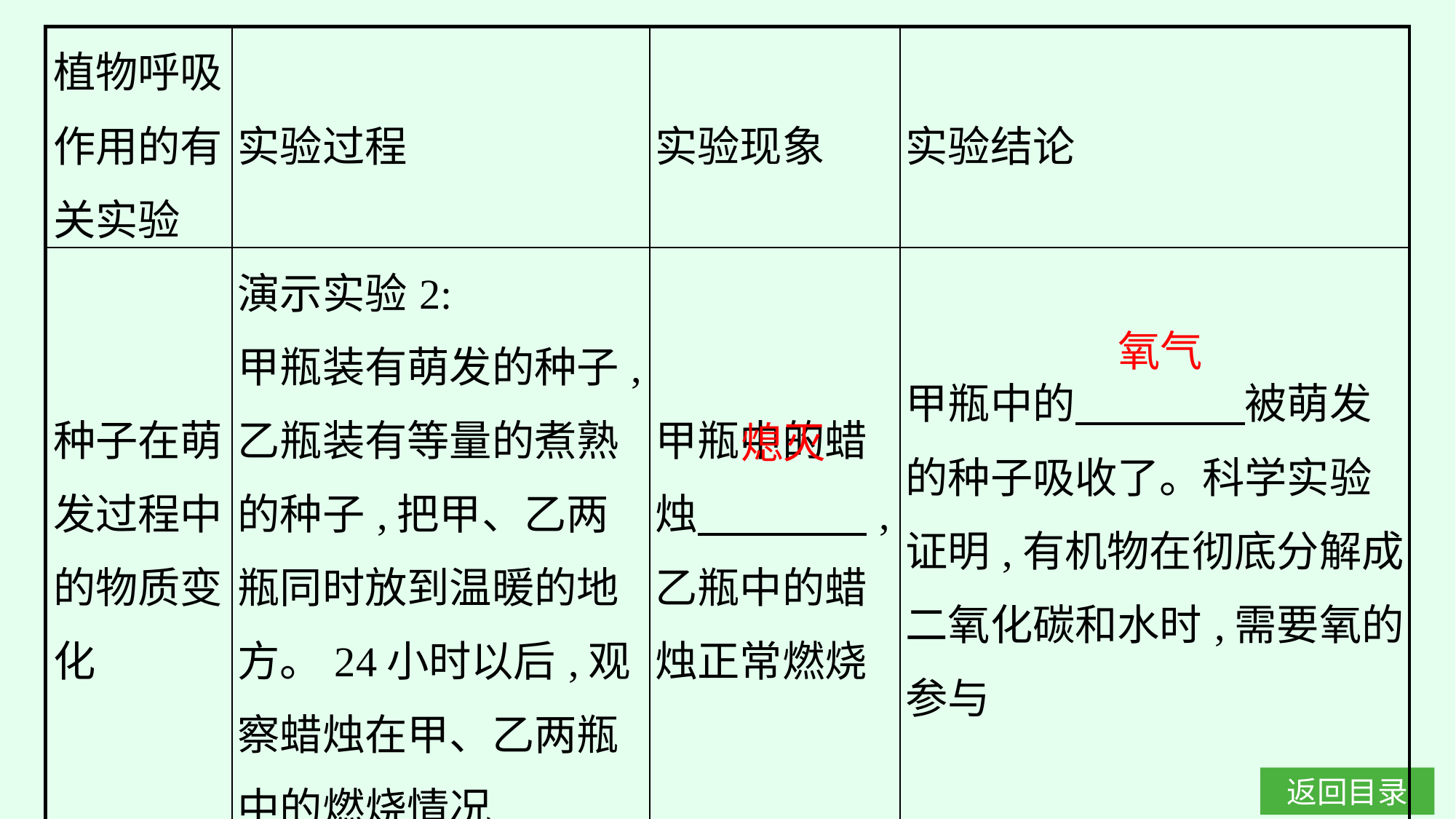

| 植物呼吸作用的有关实验 | 实验过程 | 实验现象 | 实验结论 |
| --- | --- | --- | --- |
| 种子在萌发过程中的物质变化 | 演示实验2: 甲瓶装有萌发的种子,乙瓶装有等量的煮熟的种子,把甲、乙两瓶同时放到温暖的地方。24小时以后,观察蜡烛在甲、乙两瓶中的燃烧情况 | 甲瓶中的蜡烛　　　　,乙瓶中的蜡烛正常燃烧 | 甲瓶中的　　　　被萌发的种子吸收了。科学实验证明,有机物在彻底分解成二氧化碳和水时,需要氧的参与 |
氧气
熄灭